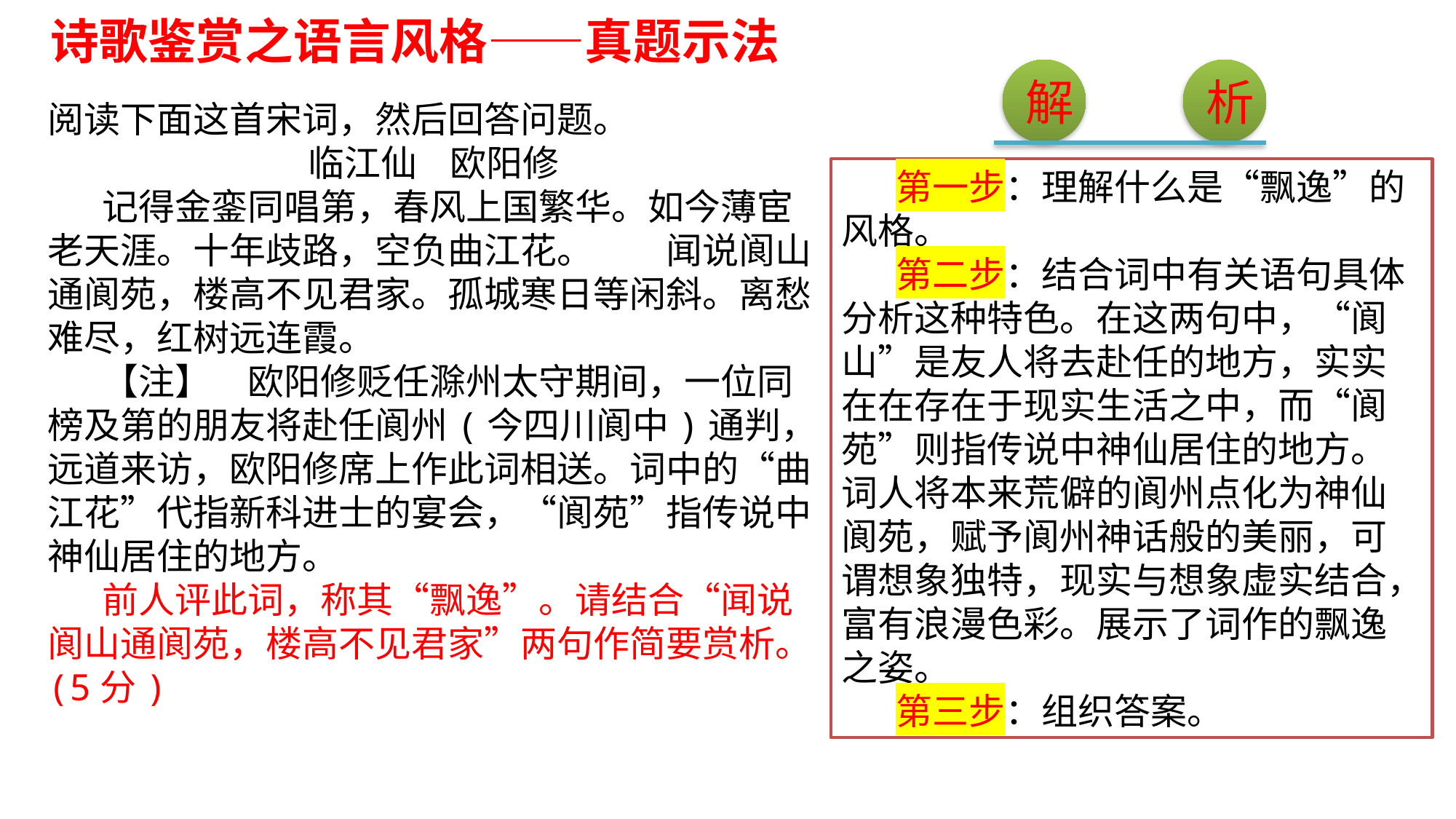

诗歌鉴赏之语言风格——真题示法
解
析
阅读下面这首宋词，然后回答问题。
临江仙    欧阳修
记得金銮同唱第，春风上国繁华。如今薄宦老天涯。十年歧路，空负曲江花。　　闻说阆山通阆苑，楼高不见君家。孤城寒日等闲斜。离愁难尽，红树远连霞。
【注】　欧阳修贬任滁州太守期间，一位同榜及第的朋友将赴任阆州(今四川阆中)通判，远道来访，欧阳修席上作此词相送。词中的“曲江花”代指新科进士的宴会，“阆苑”指传说中神仙居住的地方。
前人评此词，称其“飘逸”。请结合“闻说阆山通阆苑，楼高不见君家”两句作简要赏析。(5分)
第一步：理解什么是“飘逸”的风格。
第二步：结合词中有关语句具体分析这种特色。在这两句中，“阆山”是友人将去赴任的地方，实实在在存在于现实生活之中，而“阆苑”则指传说中神仙居住的地方。词人将本来荒僻的阆州点化为神仙阆苑，赋予阆州神话般的美丽，可谓想象独特，现实与想象虚实结合，富有浪漫色彩。展示了词作的飘逸之姿。
第三步：组织答案。